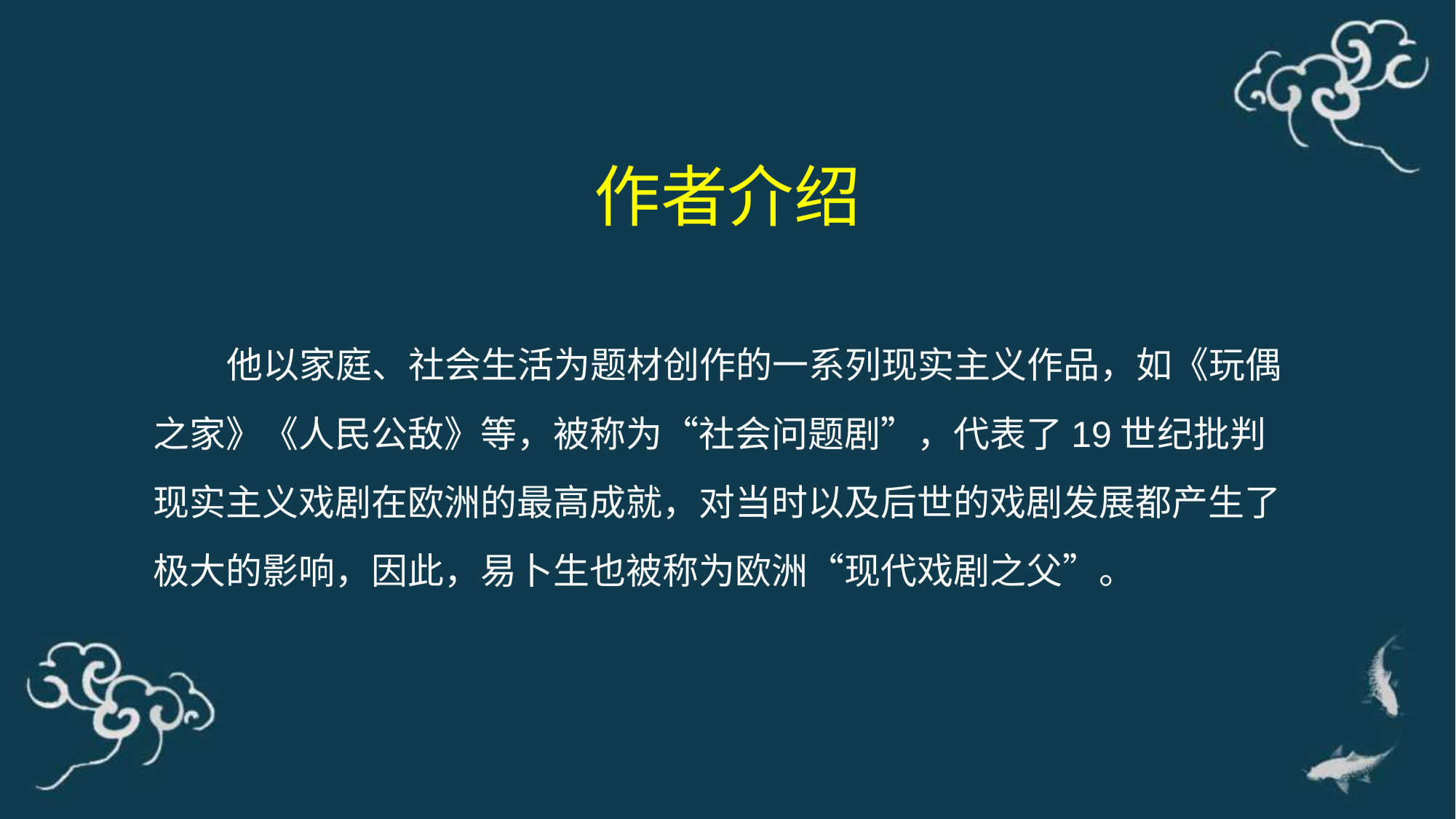

作者介绍
       他以家庭、社会生活为题材创作的一系列现实主义作品，如《玩偶之家》《人民公敌》等，被称为“社会问题剧”，代表了19世纪批判现实主义戏剧在欧洲的最高成就，对当时以及后世的戏剧发展都产生了极大的影响，因此，易卜生也被称为欧洲“现代戏剧之父”。